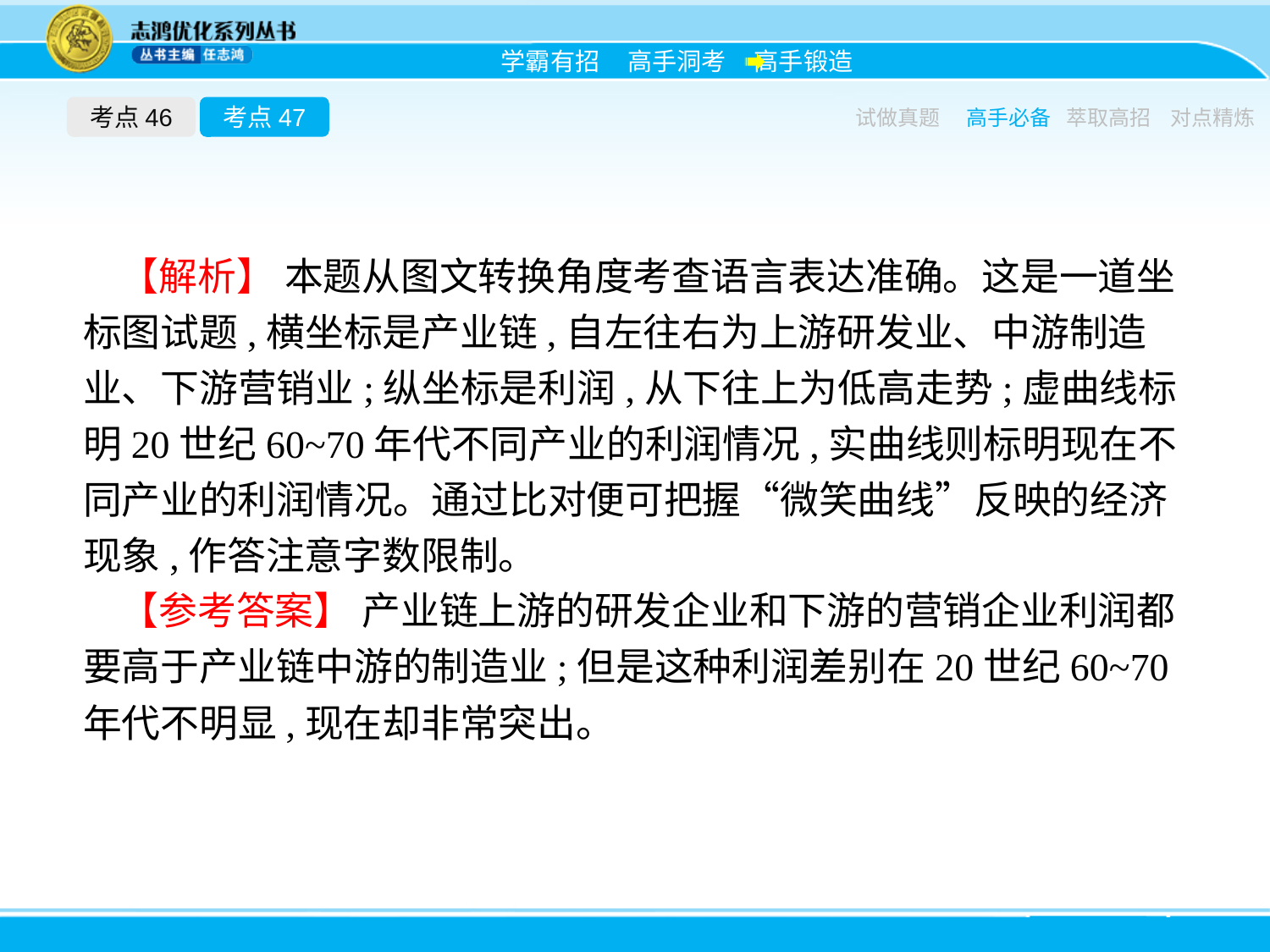

考点46
考点47
试做真题
高手必备
萃取高招
对点精炼
【解析】 本题从图文转换角度考查语言表达准确。这是一道坐标图试题,横坐标是产业链,自左往右为上游研发业、中游制造业、下游营销业;纵坐标是利润,从下往上为低高走势;虚曲线标明20世纪60~70年代不同产业的利润情况,实曲线则标明现在不同产业的利润情况。通过比对便可把握“微笑曲线”反映的经济现象,作答注意字数限制。
【参考答案】 产业链上游的研发企业和下游的营销企业利润都要高于产业链中游的制造业;但是这种利润差别在20世纪60~70年代不明显,现在却非常突出。